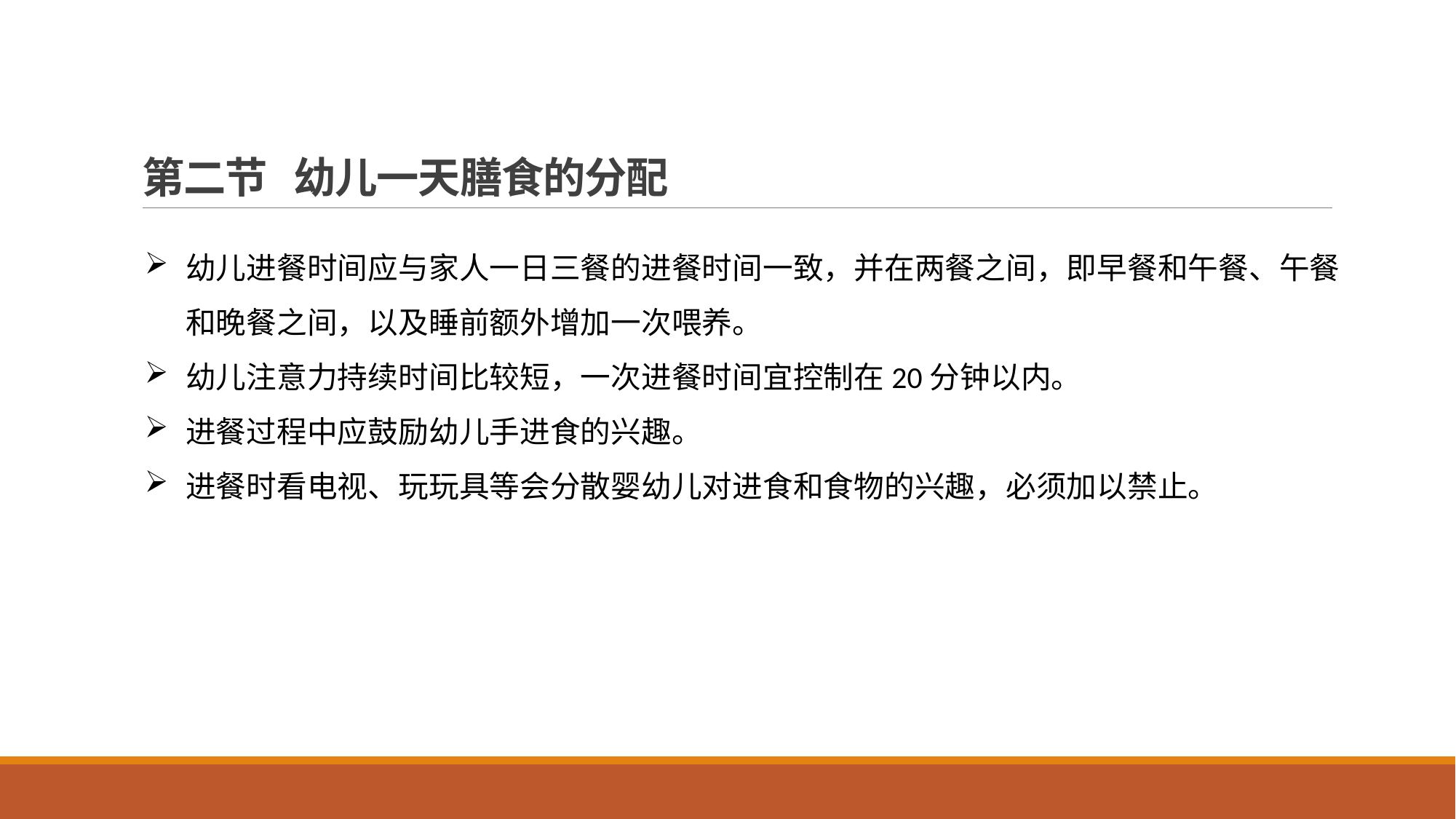

# 第二节   幼儿一天膳食的分配
幼儿进餐时间应与家人一日三餐的进餐时间一致，并在两餐之间，即早餐和午餐、午餐和晚餐之间，以及睡前额外增加一次喂养。
幼儿注意力持续时间比较短，一次进餐时间宜控制在20分钟以内。
进餐过程中应鼓励幼儿手进食的兴趣。
进餐时看电视、玩玩具等会分散婴幼儿对进食和食物的兴趣，必须加以禁止。